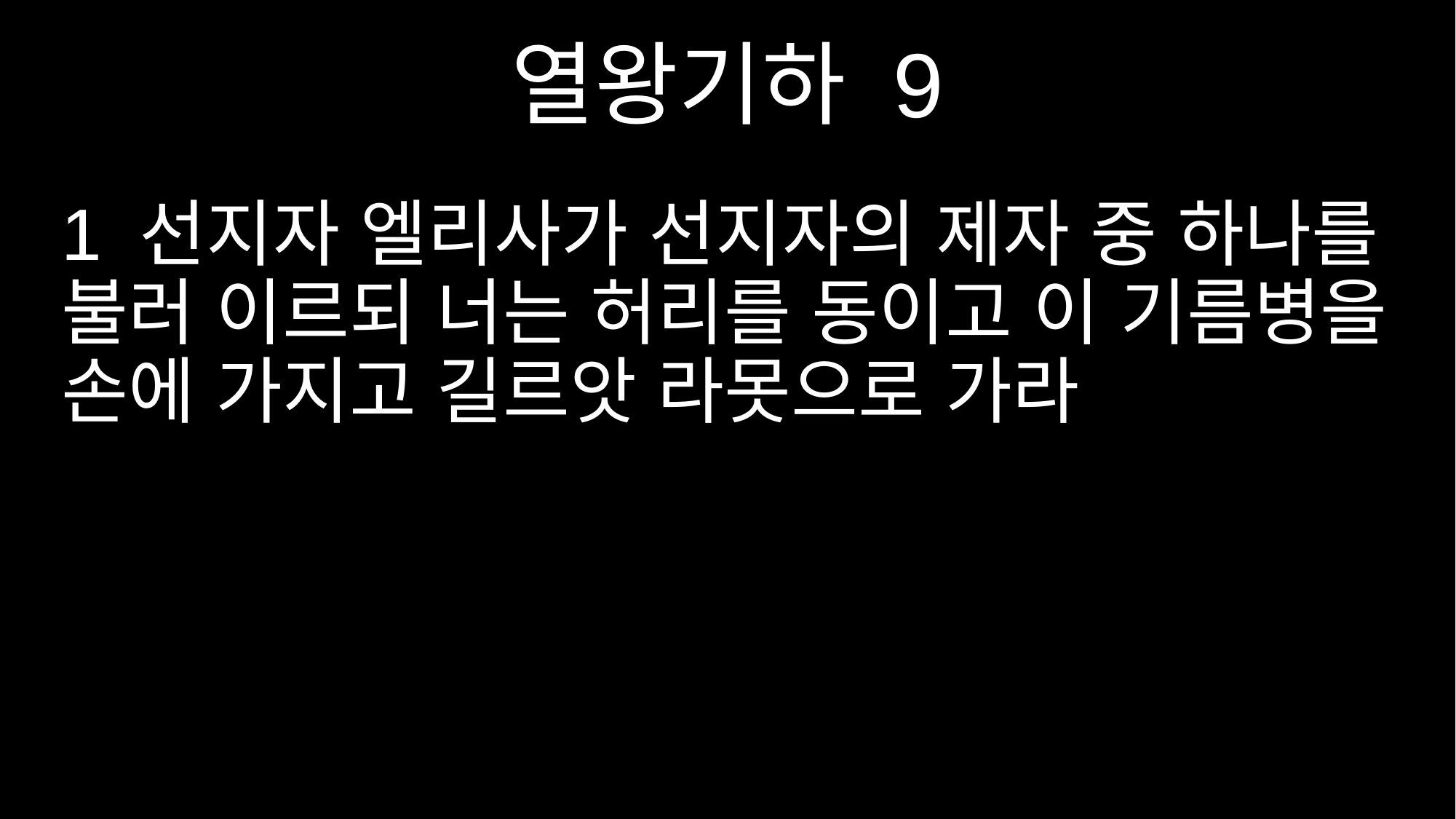

열왕기하 9
1 선지자 엘리사가 선지자의 제자 중 하나를 불러 이르되 너는 허리를 동이고 이 기름병을 손에 가지고 길르앗 라못으로 가라